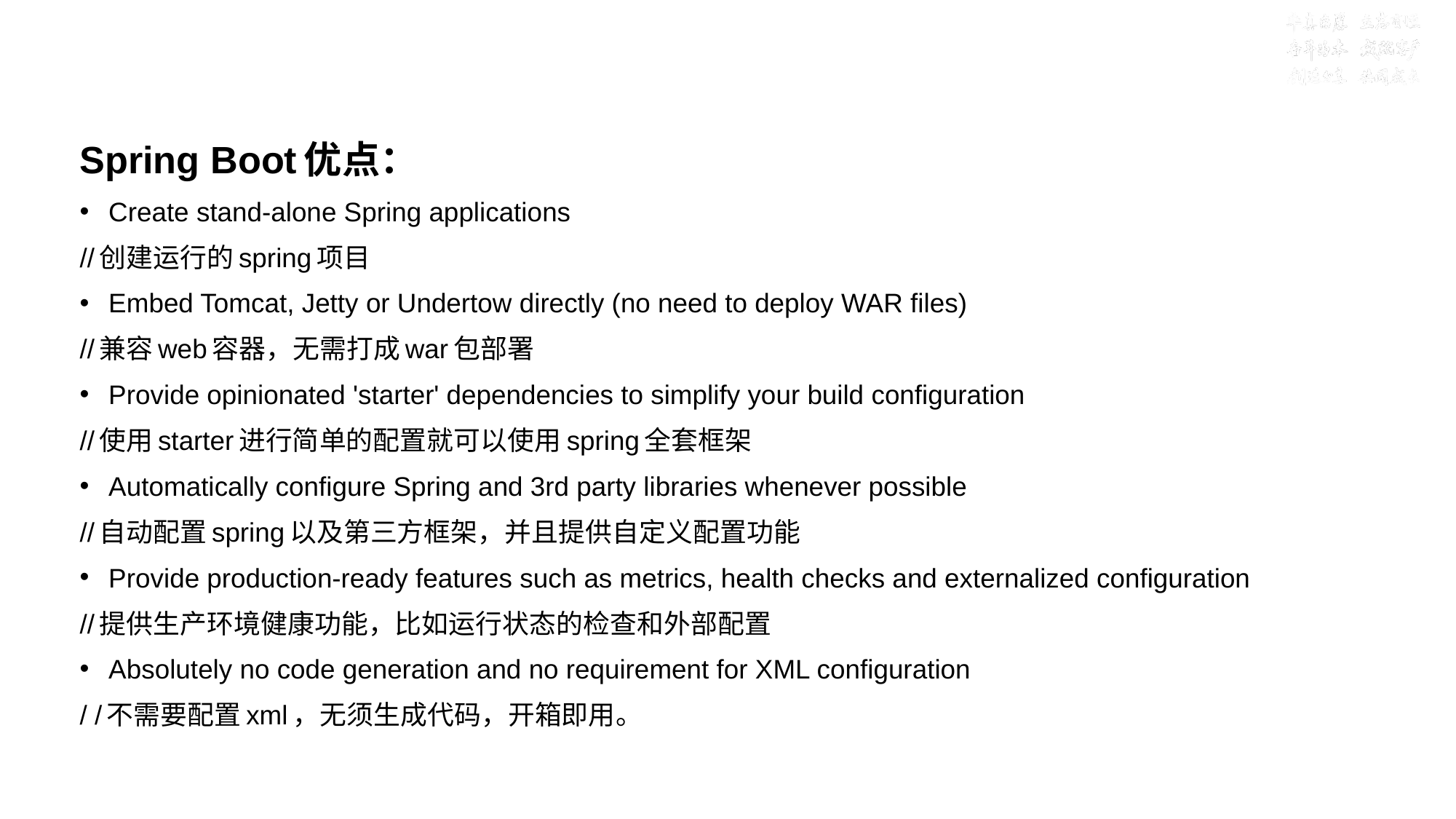

# 目标三：Spring Boot优缺点？
Spring Boot优点：
Create stand-alone Spring applications
//创建运行的spring项目
Embed Tomcat, Jetty or Undertow directly (no need to deploy WAR files)
//兼容web容器，无需打成war包部署
Provide opinionated 'starter' dependencies to simplify your build configuration
//使用starter进行简单的配置就可以使用spring全套框架
Automatically configure Spring and 3rd party libraries whenever possible
//自动配置spring以及第三方框架，并且提供自定义配置功能
Provide production-ready features such as metrics, health checks and externalized configuration
//提供生产环境健康功能，比如运行状态的检查和外部配置
Absolutely no code generation and no requirement for XML configuration
/ /不需要配置xml，无须生成代码，开箱即用。
7